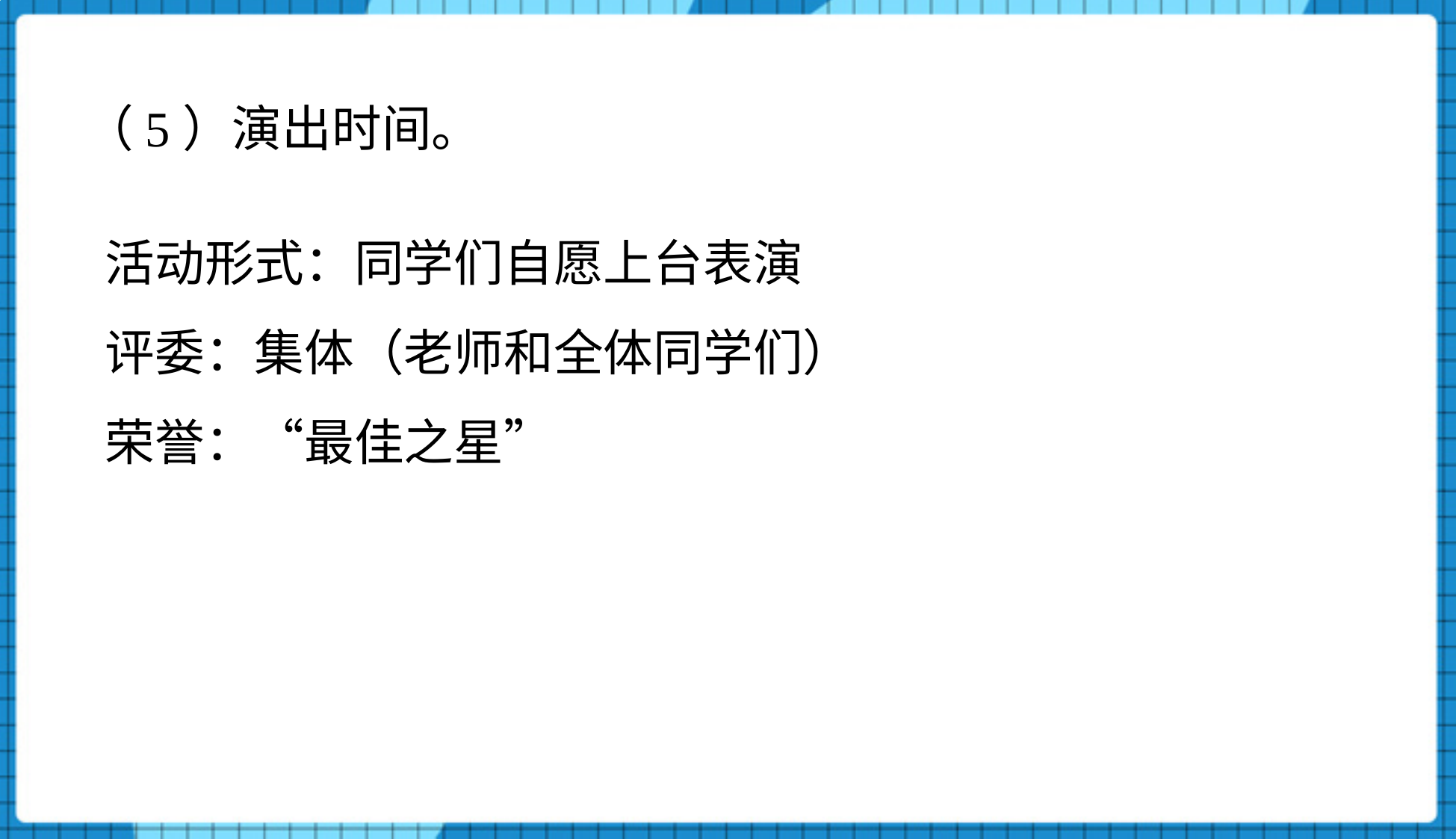

（5）演出时间。
活动形式：同学们自愿上台表演
评委：集体（老师和全体同学们）
荣誉：“最佳之星”